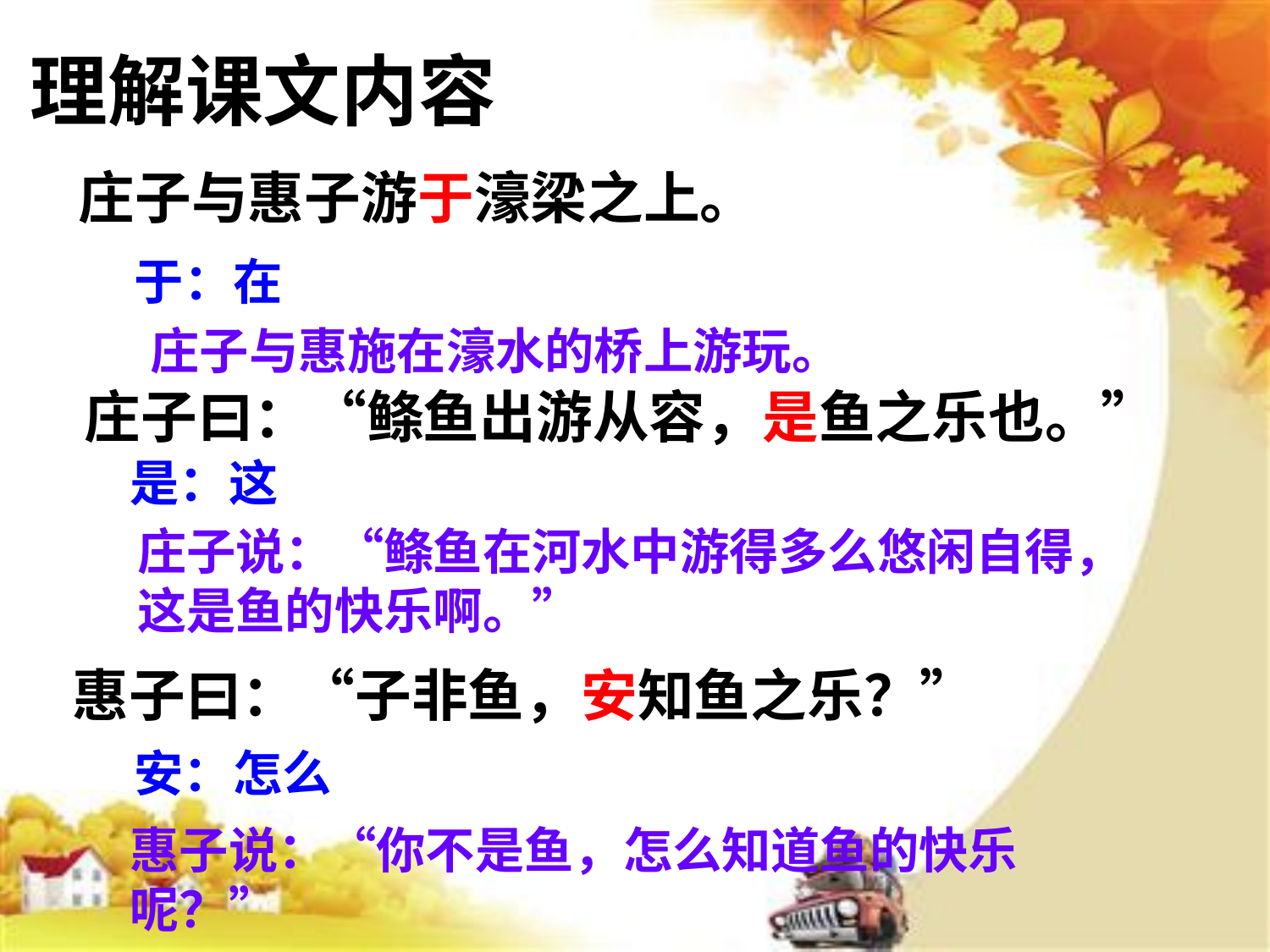

理解课文内容
庄子与惠子游于濠梁之上。
于：在
 庄子与惠施在濠水的桥上游玩。
庄子曰：“鲦鱼出游从容，是鱼之乐也。”
是：这
庄子说：“鲦鱼在河水中游得多么悠闲自得，这是鱼的快乐啊。”
惠子曰：“子非鱼，安知鱼之乐？”
安：怎么
惠子说：“你不是鱼，怎么知道鱼的快乐呢？”